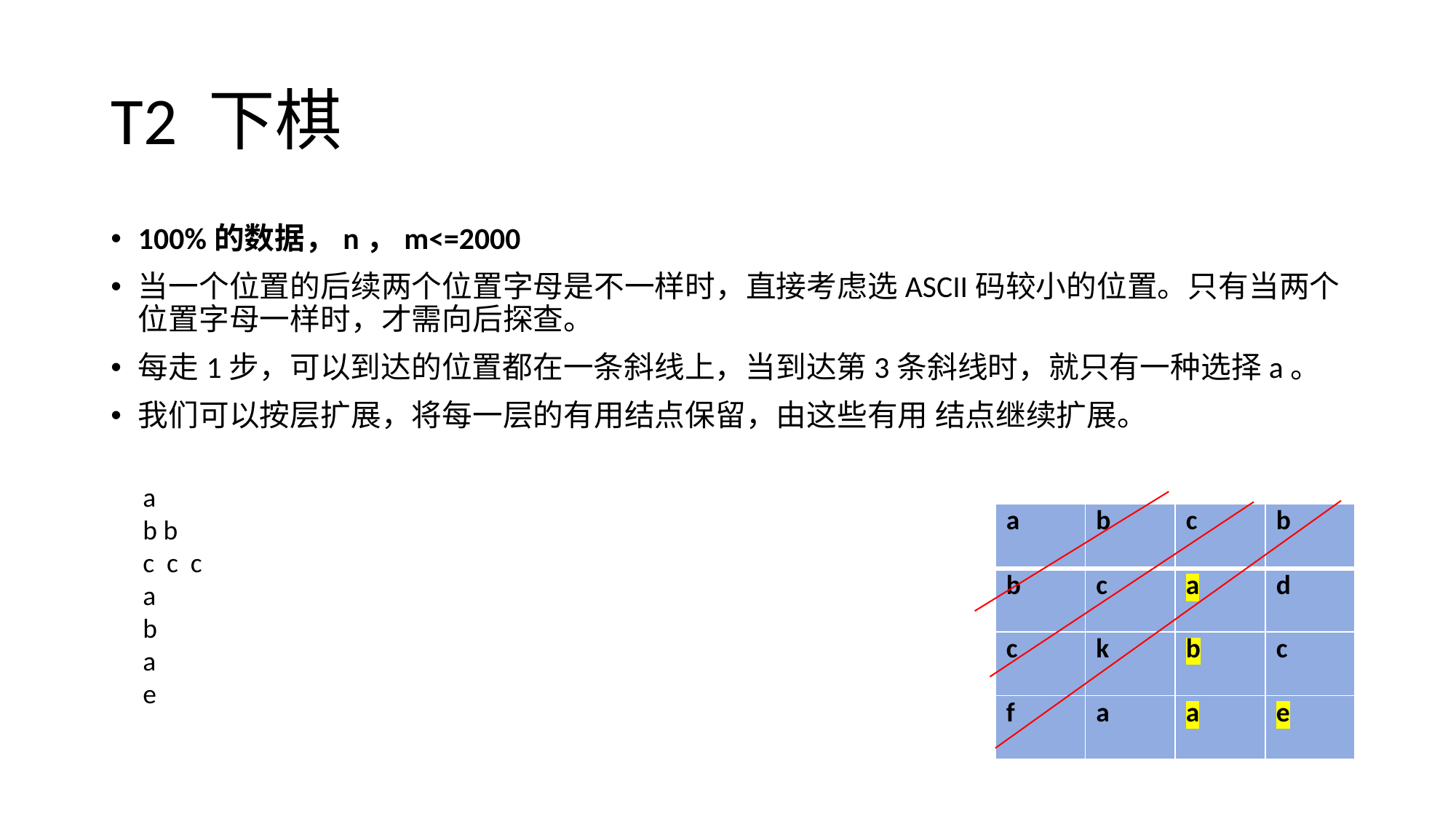

# T2 下棋
100%的数据，n，m<=2000
当一个位置的后续两个位置字母是不一样时，直接考虑选ASCII码较小的位置。只有当两个位置字母一样时，才需向后探查。
每走1步，可以到达的位置都在一条斜线上，当到达第3条斜线时，就只有一种选择a。
我们可以按层扩展，将每一层的有用结点保留，由这些有用 结点继续扩展。

a
b b
c  c  c
a
b
a
e
| a | b | c | b |
| --- | --- | --- | --- |
| b | c | a | d |
| c | k | b | c |
| f | a | a | e |